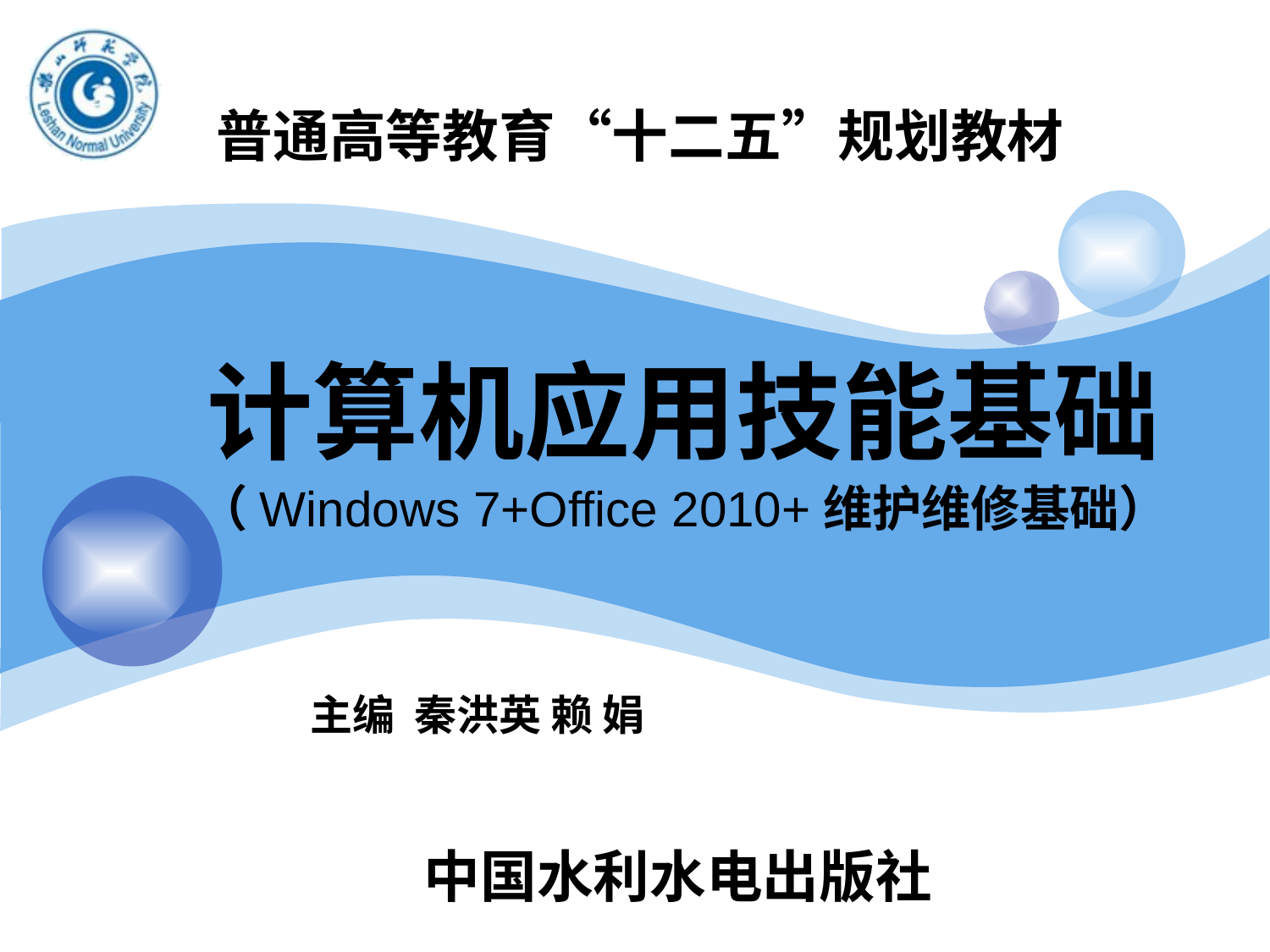

普通高等教育“十二五”规划教材
计算机应用技能基础
（Windows 7+Office 2010+维护维修基础）

主编  秦洪英 赖 娟
中国水利水电出版社